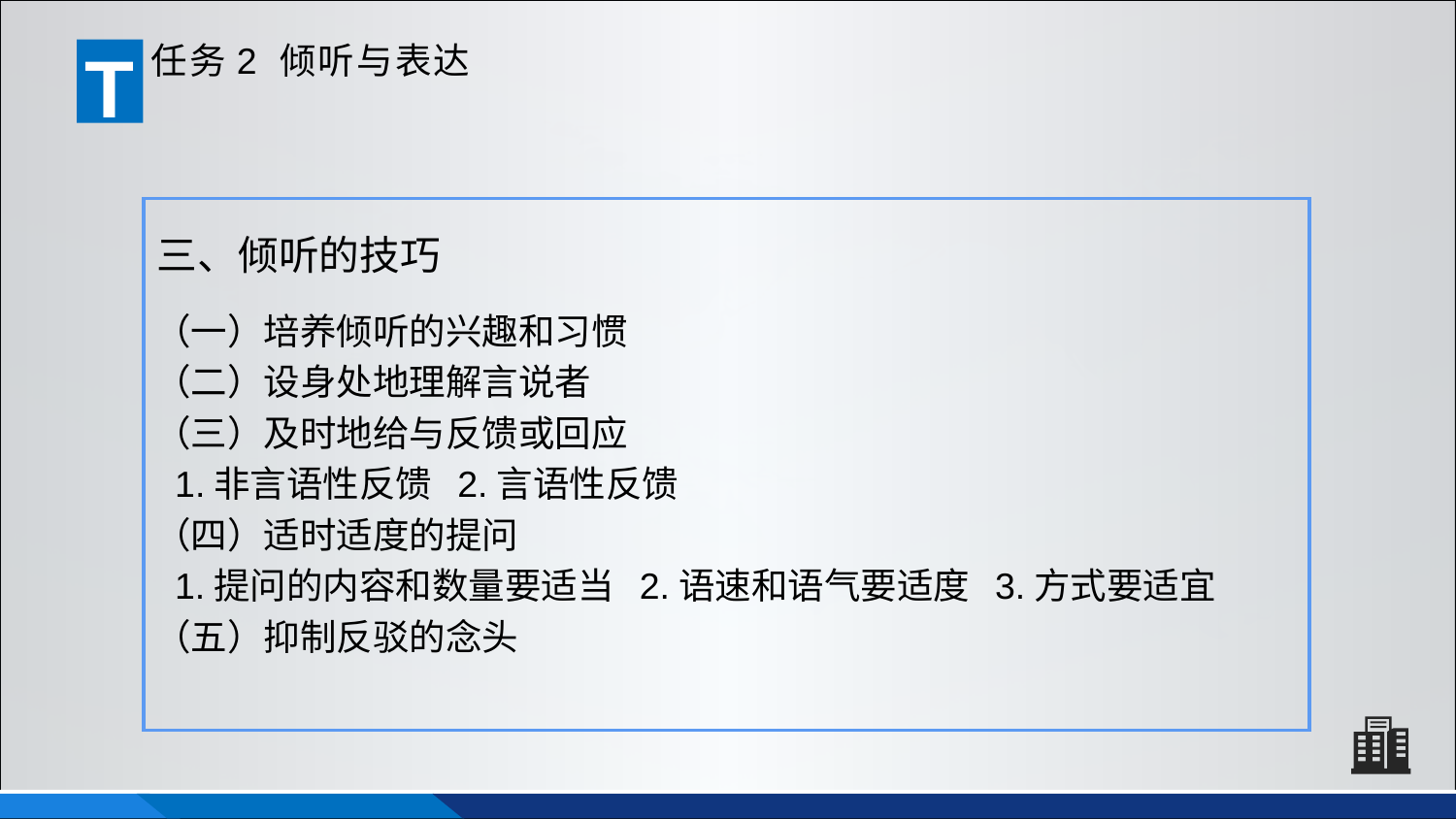

T
任务2 倾听与表达

三、倾听的技巧
（一）培养倾听的兴趣和习惯
（二）设身处地理解言说者
（三）及时地给与反馈或回应
  1.非言语性反馈  2.言语性反馈
（四）适时适度的提问
  1.提问的内容和数量要适当  2.语速和语气要适度  3.方式要适宜
（五）抑制反驳的念头